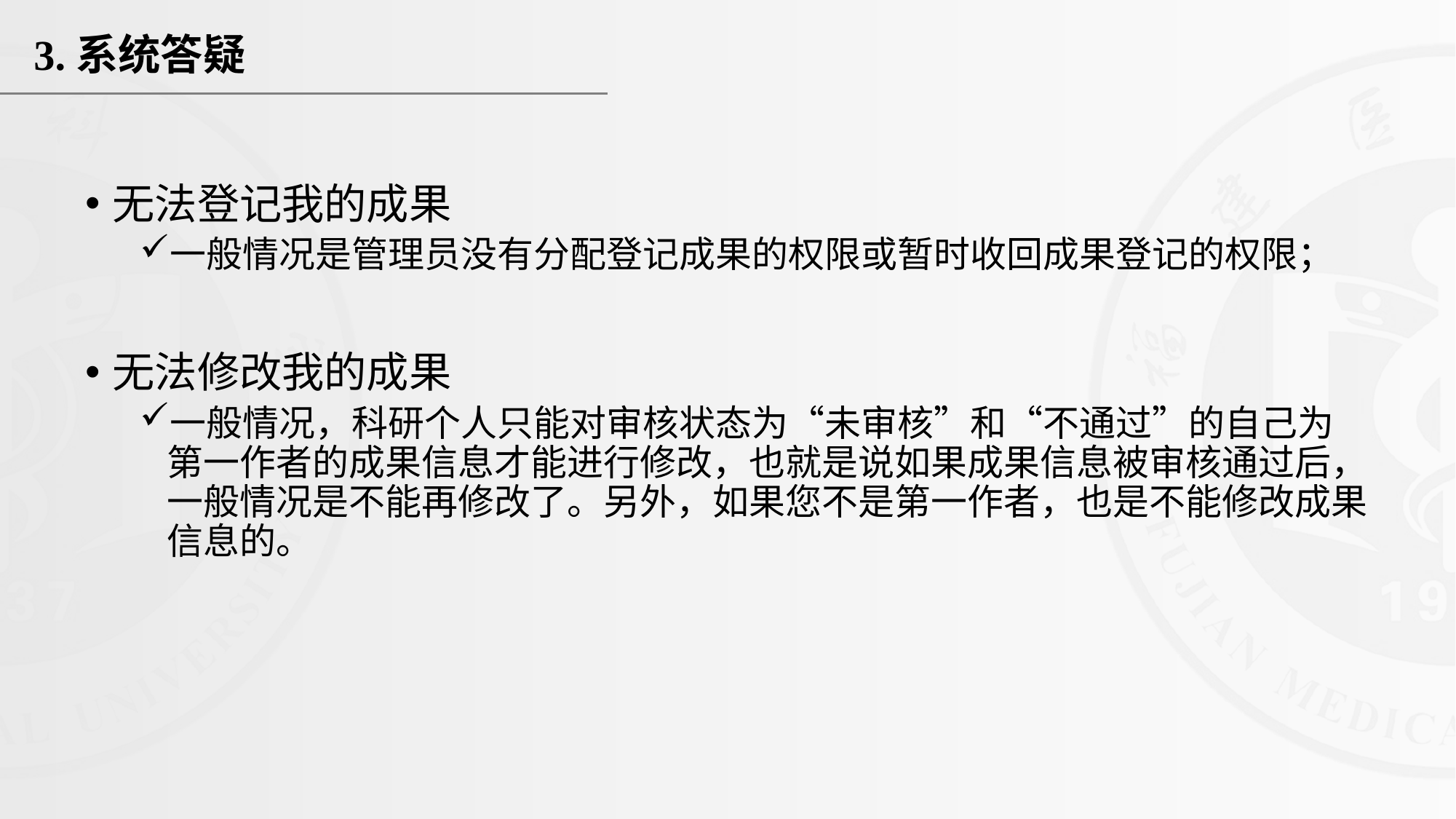

# 3.系统答疑
无法登记我的成果
一般情况是管理员没有分配登记成果的权限或暂时收回成果登记的权限；

无法修改我的成果
一般情况，科研个人只能对审核状态为“未审核”和“不通过”的自己为第一作者的成果信息才能进行修改，也就是说如果成果信息被审核通过后，一般情况是不能再修改了。另外，如果您不是第一作者，也是不能修改成果信息的。